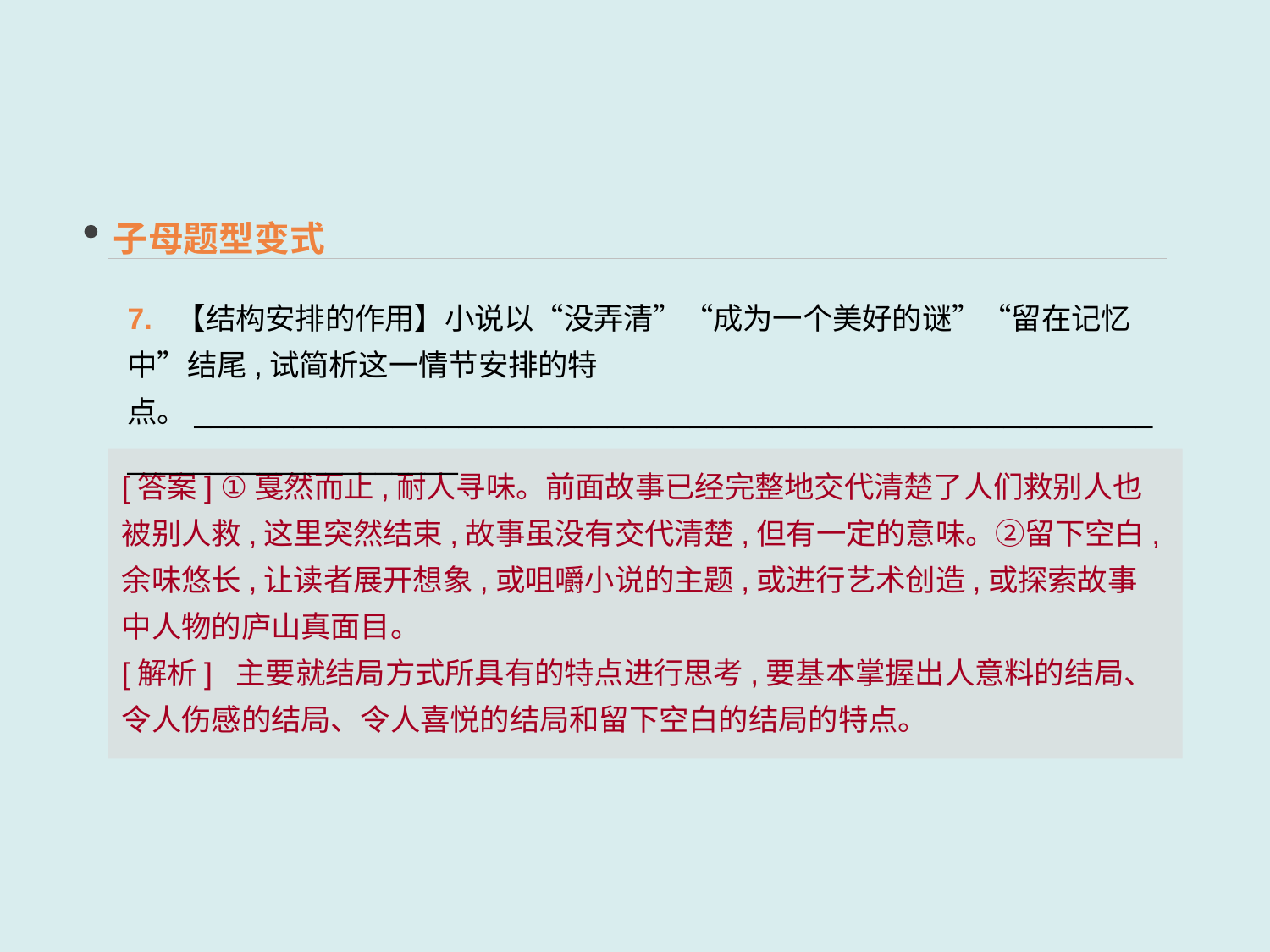

子母题型变式

7.  【结构安排的作用】小说以“没弄清”“成为一个美好的谜”“留在记忆中”结尾,试简析这一情节安排的特点。______________________________________________________________________________

[答案] ①戛然而止,耐人寻味。前面故事已经完整地交代清楚了人们救别人也被别人救,这里突然结束,故事虽没有交代清楚,但有一定的意味。②留下空白,余味悠长,让读者展开想象,或咀嚼小说的主题,或进行艺术创造,或探索故事中人物的庐山真面目。
[解析]  主要就结局方式所具有的特点进行思考,要基本掌握出人意料的结局、令人伤感的结局、令人喜悦的结局和留下空白的结局的特点。